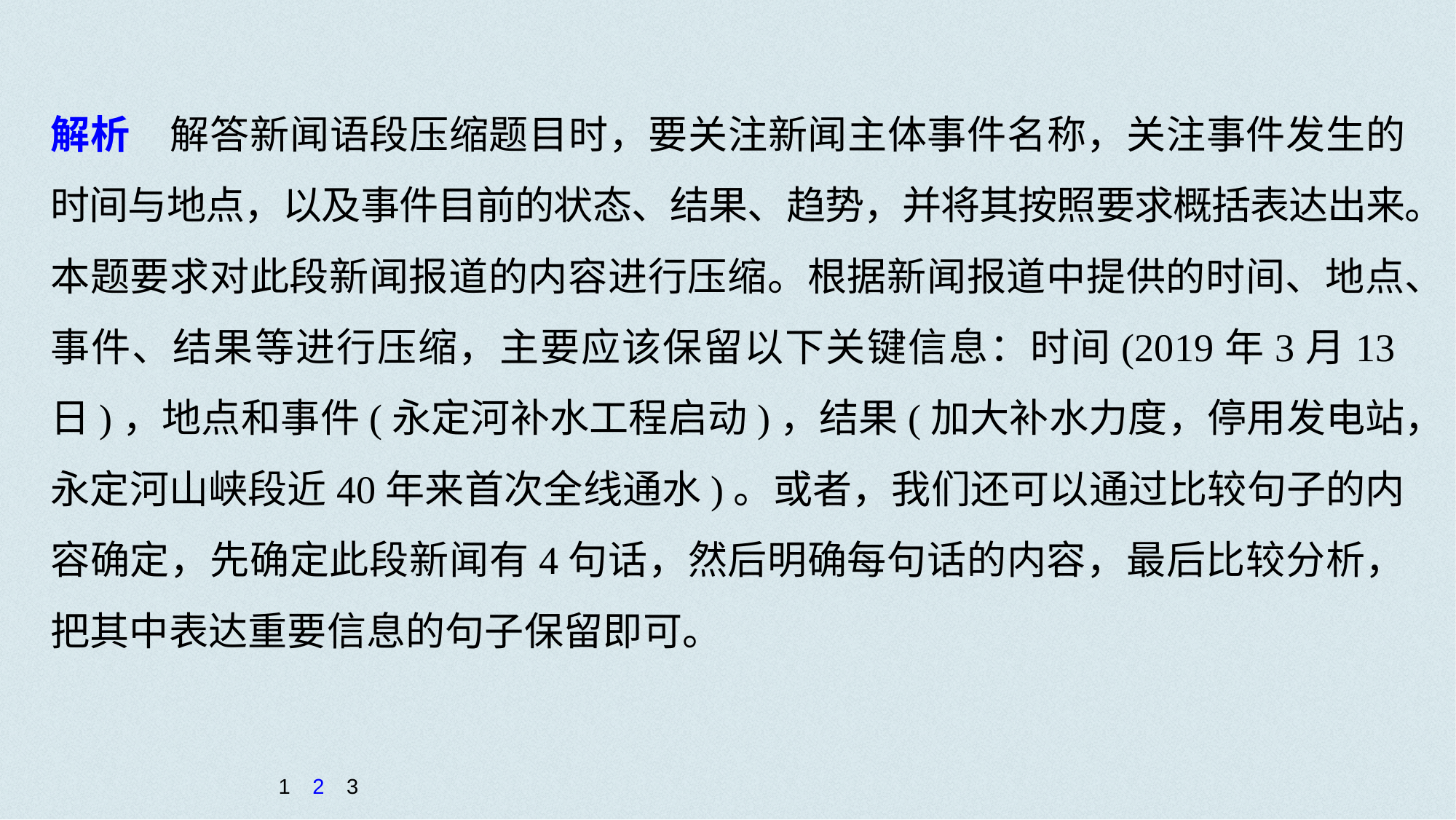

解析　解答新闻语段压缩题目时，要关注新闻主体事件名称，关注事件发生的时间与地点，以及事件目前的状态、结果、趋势，并将其按照要求概括表达出来。本题要求对此段新闻报道的内容进行压缩。根据新闻报道中提供的时间、地点、事件、结果等进行压缩，主要应该保留以下关键信息：时间(2019年3月13日)，地点和事件(永定河补水工程启动)，结果(加大补水力度，停用发电站，永定河山峡段近40年来首次全线通水)。或者，我们还可以通过比较句子的内容确定，先确定此段新闻有4句话，然后明确每句话的内容，最后比较分析，把其中表达重要信息的句子保留即可。
1
2
3